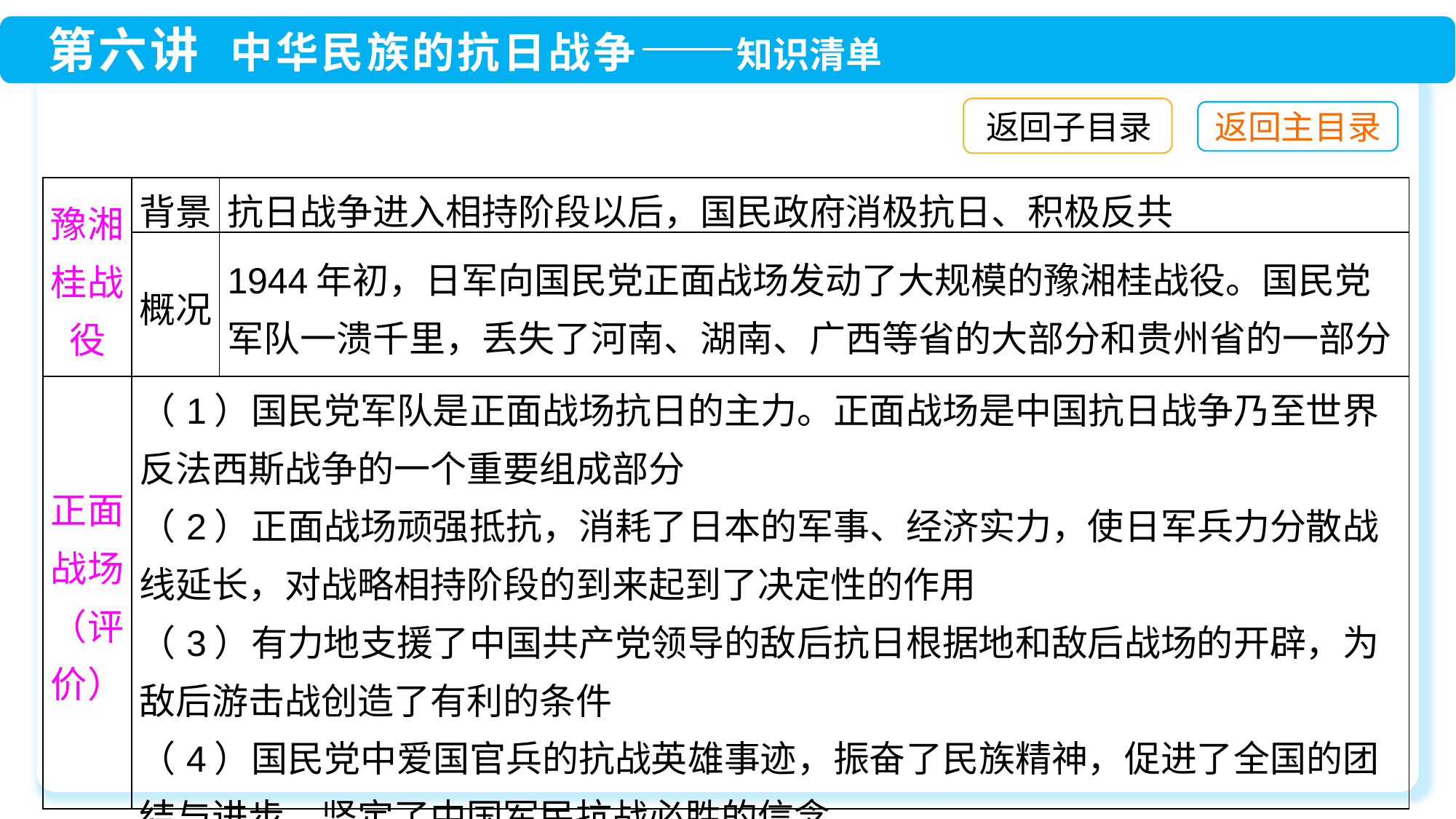

返回子目录
| 豫湘桂战役 | 背景 | 抗日战争进入相持阶段以后，国民政府消极抗日、积极反共 |
| --- | --- | --- |
|  | 概况 | 1944年初，日军向国民党正面战场发动了大规模的豫湘桂战役。国民党军队一溃千里，丢失了河南、湖南、广西等省的大部分和贵州省的一部分 |
| 正面战场（评价） | （1）国民党军队是正面战场抗日的主力。正面战场是中国抗日战争乃至世界反法西斯战争的一个重要组成部分 （2）正面战场顽强抵抗，消耗了日本的军事、经济实力，使日军兵力分散战线延长，对战略相持阶段的到来起到了决定性的作用 （3）有力地支援了中国共产党领导的敌后抗日根据地和敌后战场的开辟，为敌后游击战创造了有利的条件 （4）国民党中爱国官兵的抗战英雄事迹，振奋了民族精神，促进了全国的团结与进步，坚定了中国军民抗战必胜的信念 （5）唤起了国际舆论的同情与支持，扩大了中国抗战在国际上的影响力 |  |